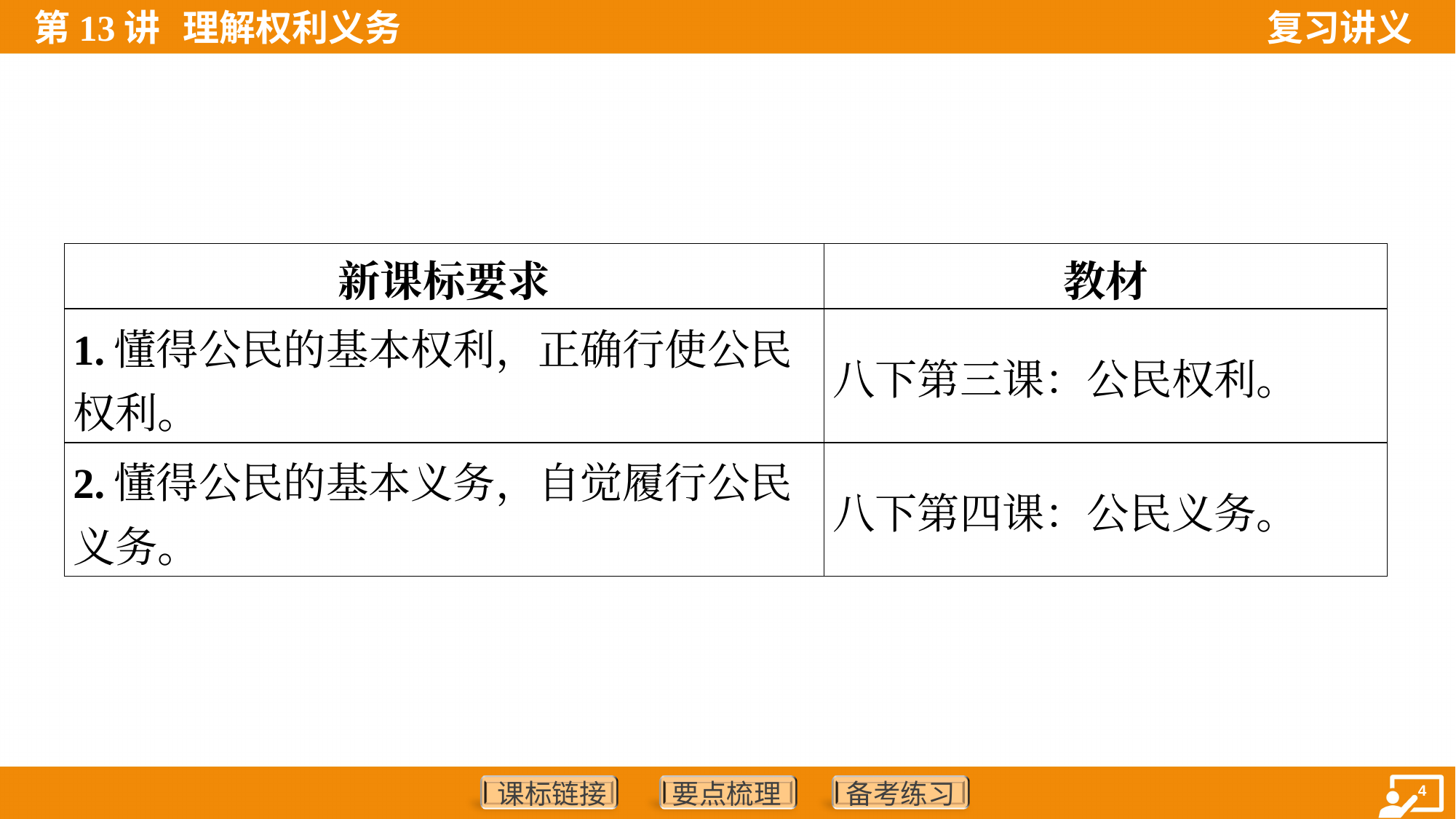

| 新课标要求 | 教材 |
| --- | --- |
| 1.懂得公民的基本权利，正确行使公民 权利。 | 八下第三课：公民权利。 |
| 2.懂得公民的基本义务，自觉履行公民 义务。 | 八下第四课：公民义务。 |